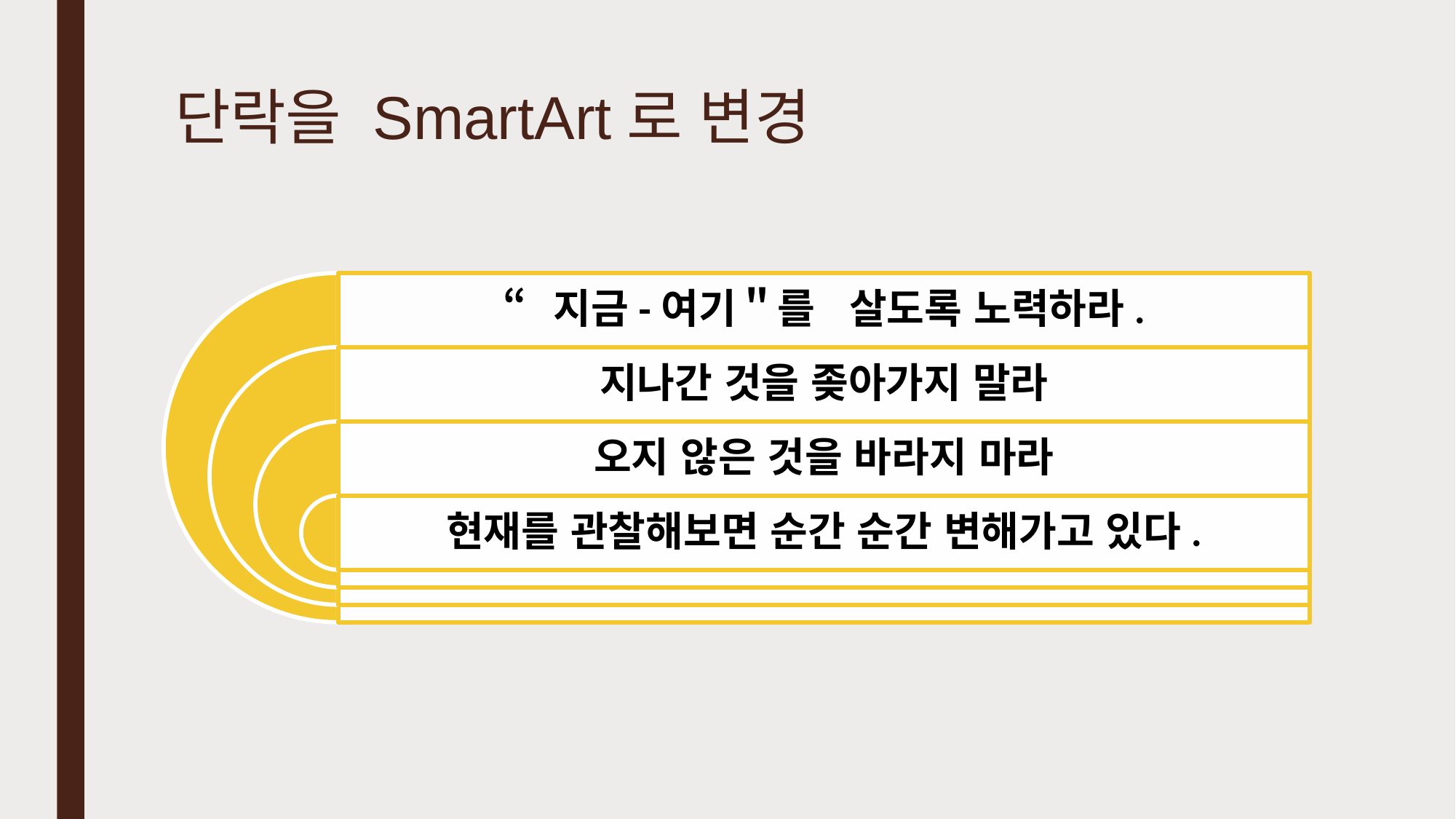

# 단락을 SmartArt로 변경
“지금-여기＂를   살도록 노력하라.
지나간 것을 좆아가지 말라
오지 않은 것을 바라지 마라
현재를 관찰해보면 순간 순간 변해가고 있다.